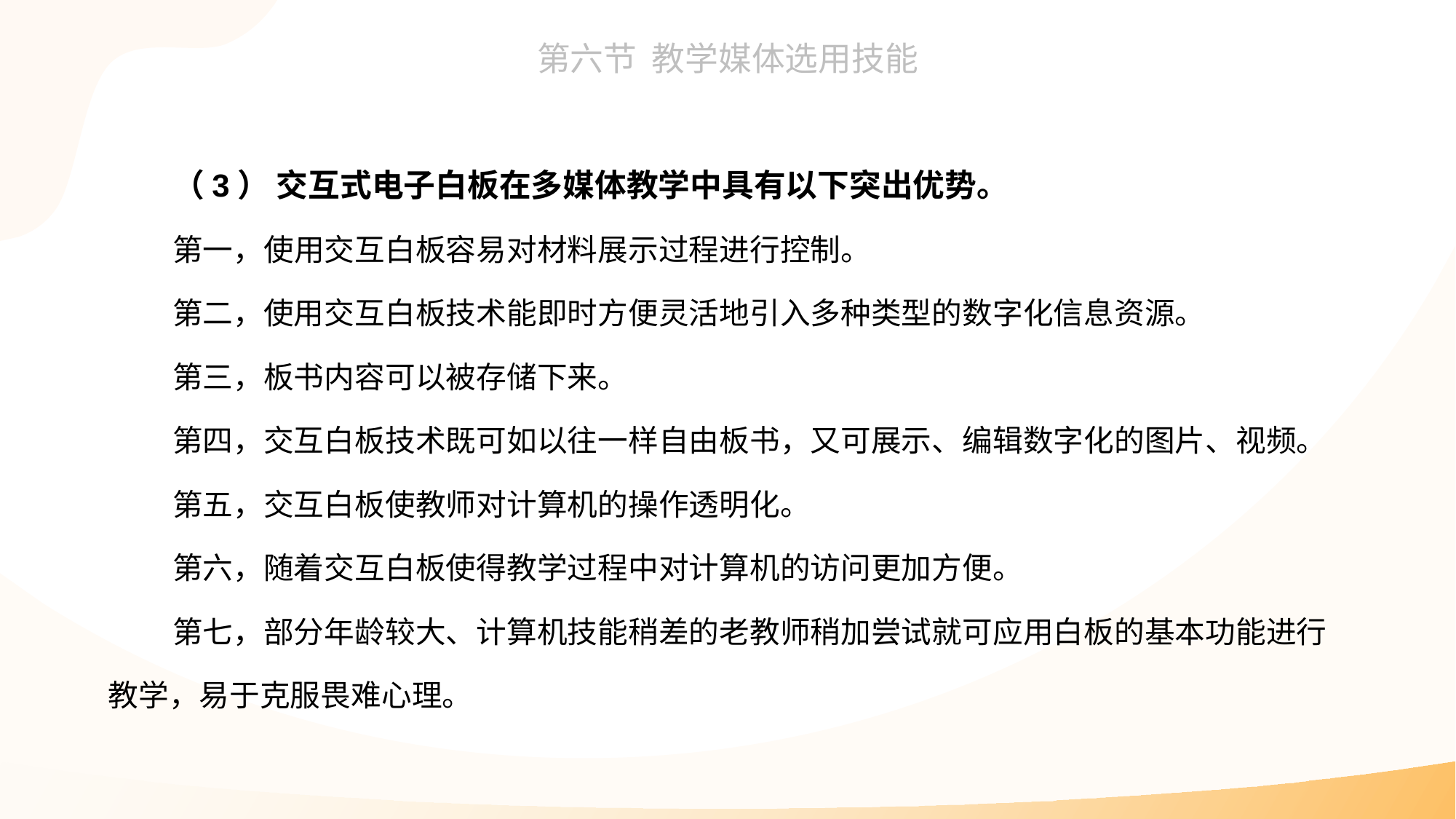

（3） 交互式电子白板在多媒体教学中具有以下突出优势。
第一，使用交互白板容易对材料展示过程进行控制。
第二，使用交互白板技术能即时方便灵活地引入多种类型的数字化信息资源。
第三，板书内容可以被存储下来。
第四，交互白板技术既可如以往一样自由板书，又可展示、编辑数字化的图片、视频。
第五，交互白板使教师对计算机的操作透明化。
第六，随着交互白板使得教学过程中对计算机的访问更加方便。
第七，部分年龄较大、计算机技能稍差的老教师稍加尝试就可应用白板的基本功能进行教学，易于克服畏难心理。